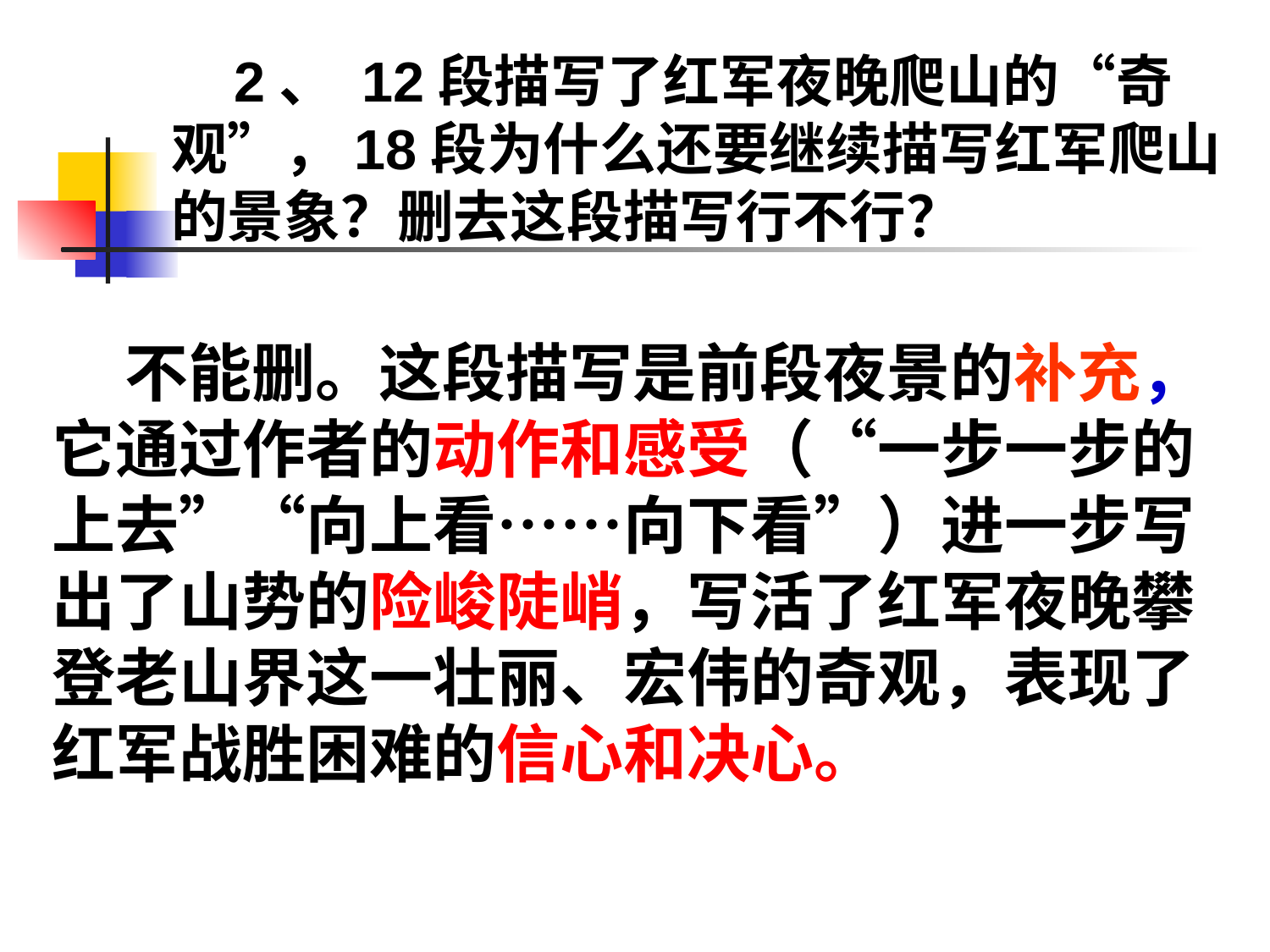

2、 12段描写了红军夜晚爬山的“奇观”，18段为什么还要继续描写红军爬山的景象？删去这段描写行不行？
    不能删。这段描写是前段夜景的补充，它通过作者的动作和感受（“一步一步的上去”“向上看……向下看”）进一步写出了山势的险峻陡峭，写活了红军夜晚攀登老山界这一壮丽、宏伟的奇观，表现了红军战胜困难的信心和决心。